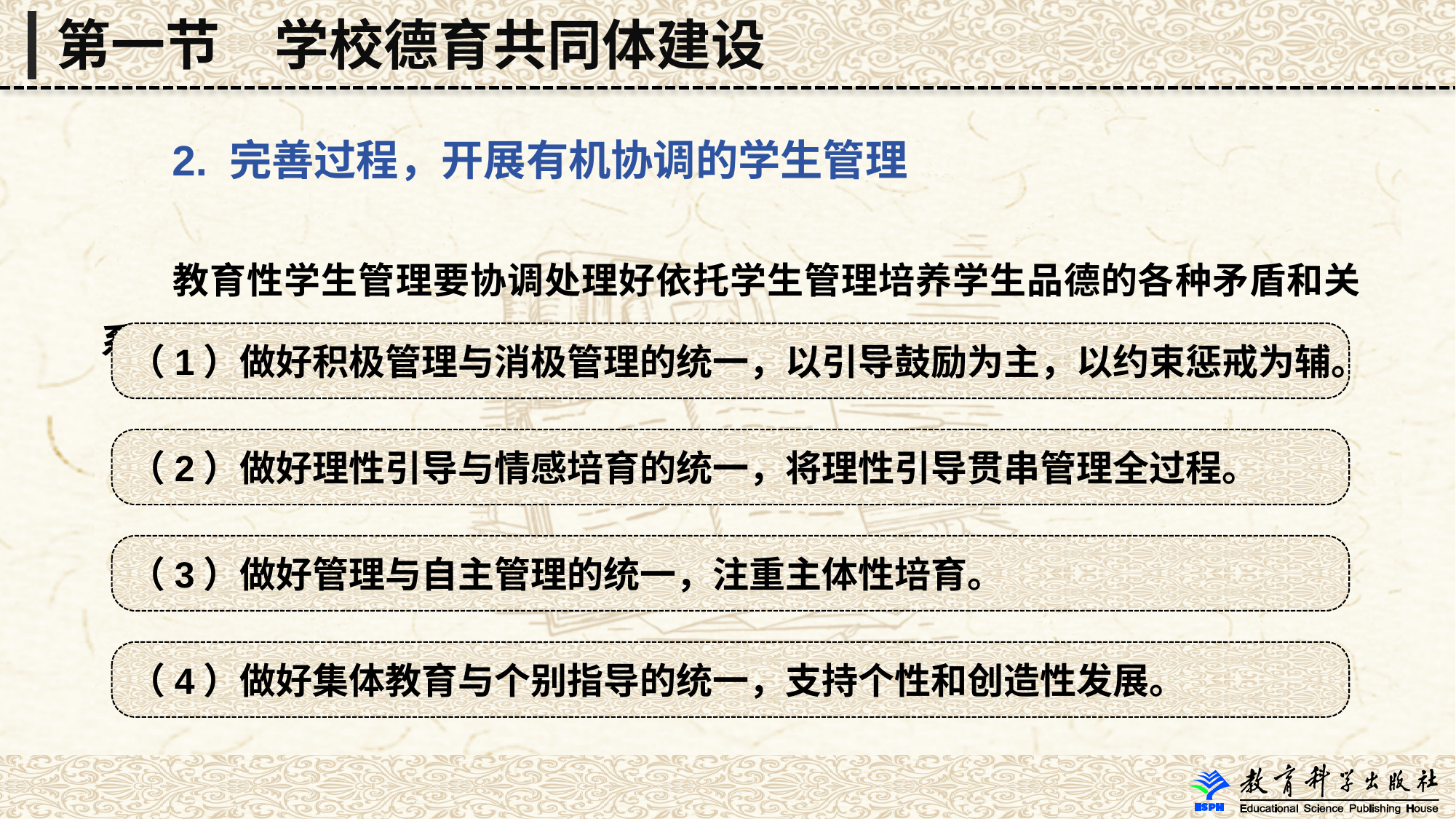

第一节　学校德育共同体建设
       2. 完善过程，开展有机协调的学生管理

       教育性学生管理要协调处理好依托学生管理培养学生品德的各种矛盾和关系，为学生品德成长搭建坚实阶梯。
（1）做好积极管理与消极管理的统一，以引导鼓励为主，以约束惩戒为辅。
（2）做好理性引导与情感培育的统一，将理性引导贯串管理全过程。
（3）做好管理与自主管理的统一，注重主体性培育。
（4）做好集体教育与个别指导的统一，支持个性和创造性发展。